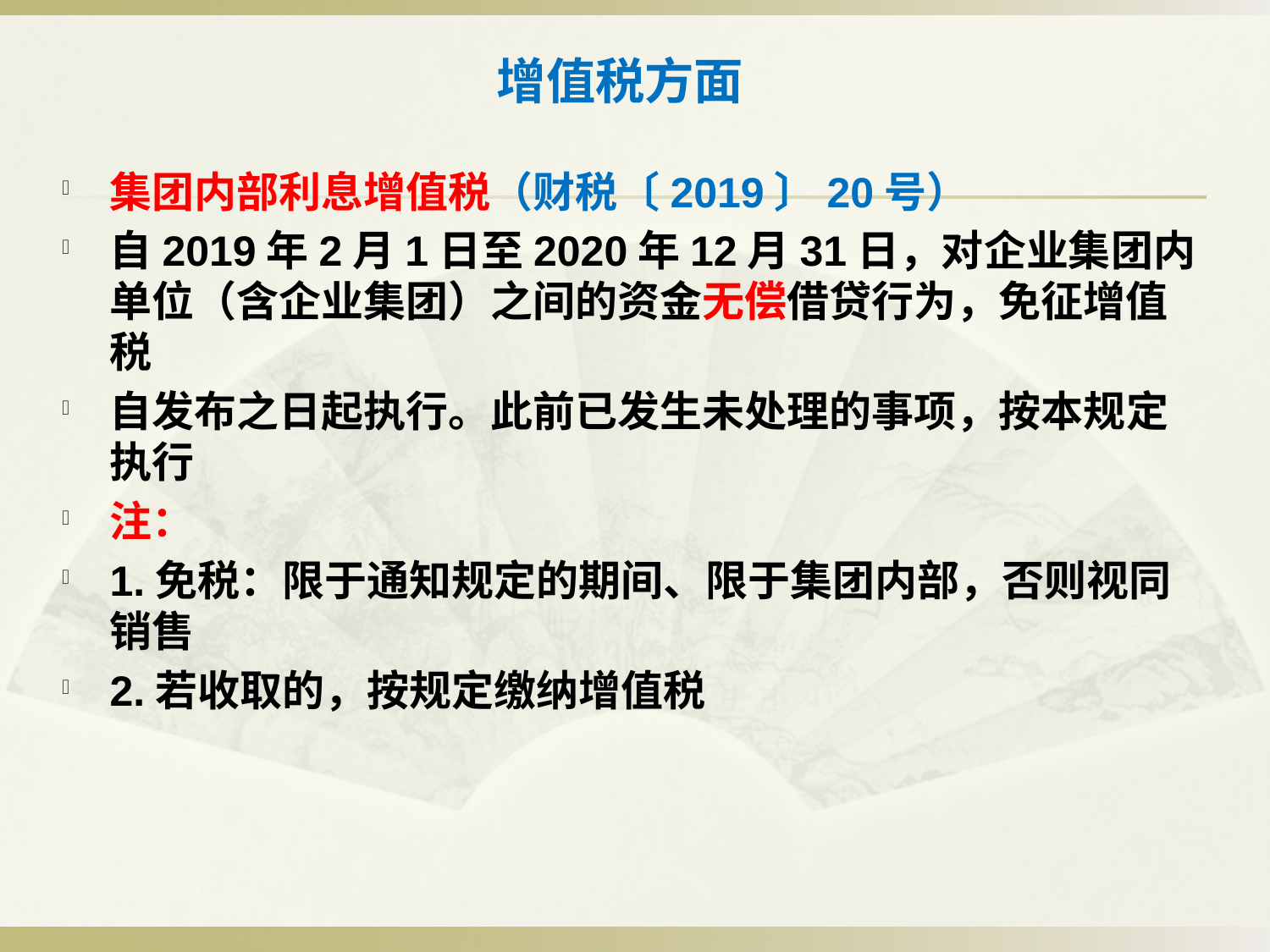

# 增值税方面
集团内部利息增值税（财税〔2019〕20号）
自2019年2月1日至2020年12月31日，对企业集团内单位（含企业集团）之间的资金无偿借贷行为，免征增值税
自发布之日起执行。此前已发生未处理的事项，按本规定执行
注：
1.免税：限于通知规定的期间、限于集团内部，否则视同销售
2.若收取的，按规定缴纳增值税